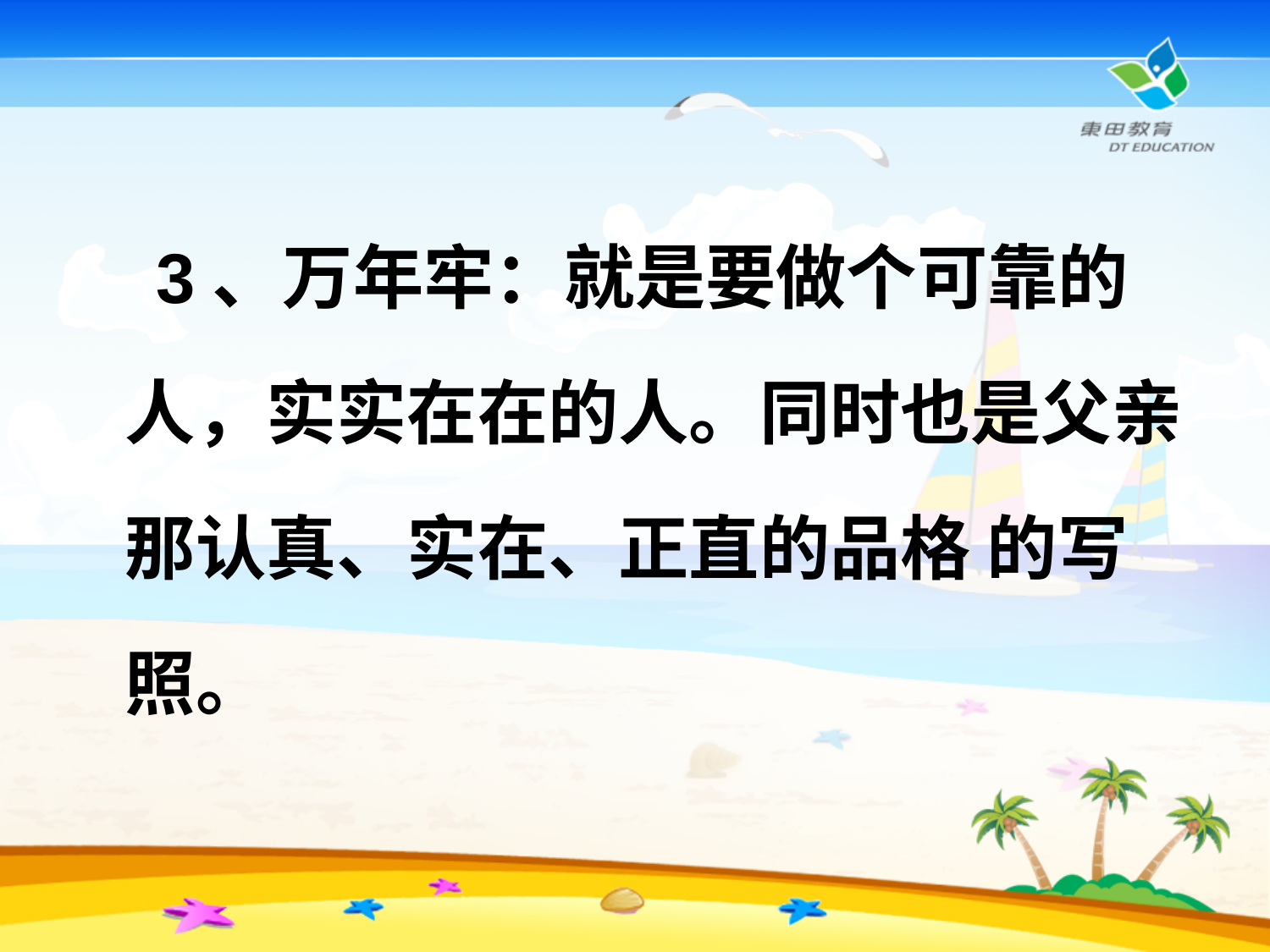

3、万年牢：就是要做个可靠的人，实实在在的人。同时也是父亲那认真、实在、正直的品格 的写照。